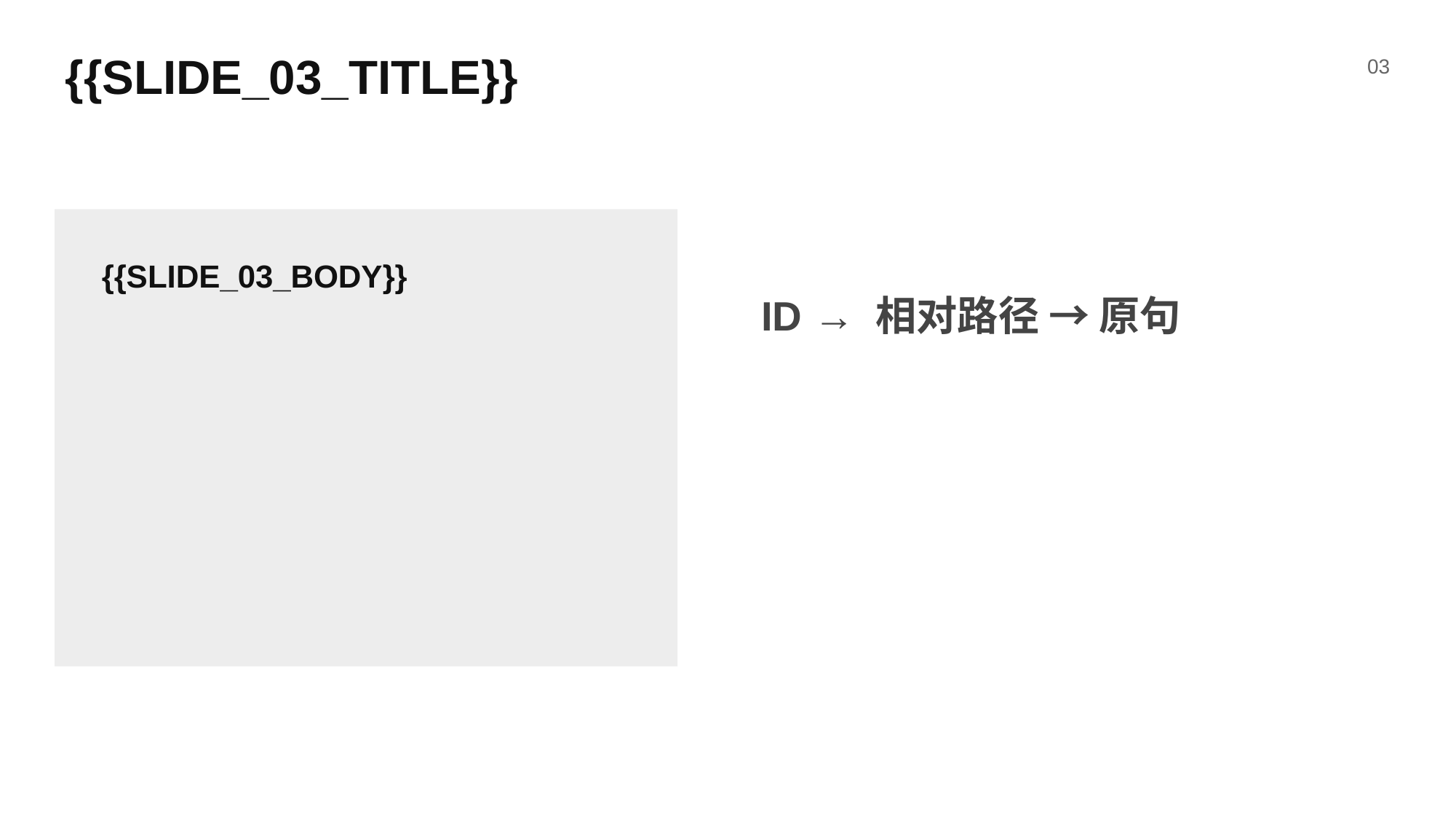

{{SLIDE_03_TITLE}}
03

{{SLIDE_03_BODY}}
ID → 相对路径 → 原句